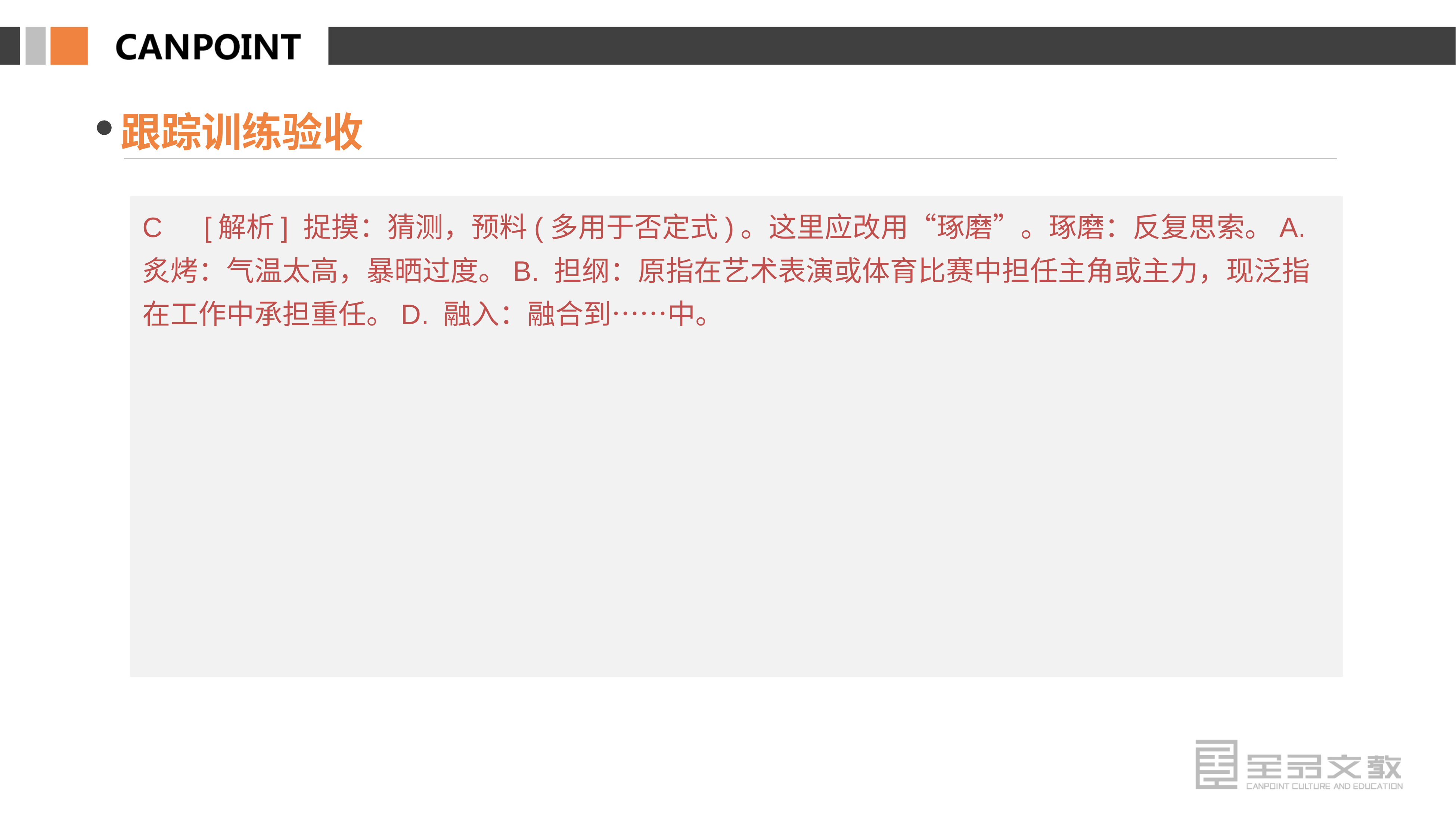

跟踪训练验收

C　[解析] 捉摸：猜测，预料(多用于否定式)。这里应改用“琢磨”。琢磨：反复思索。A. 炙烤：气温太高，暴晒过度。B. 担纲：原指在艺术表演或体育比赛中担任主角或主力，现泛指在工作中承担重任。D. 融入：融合到……中。